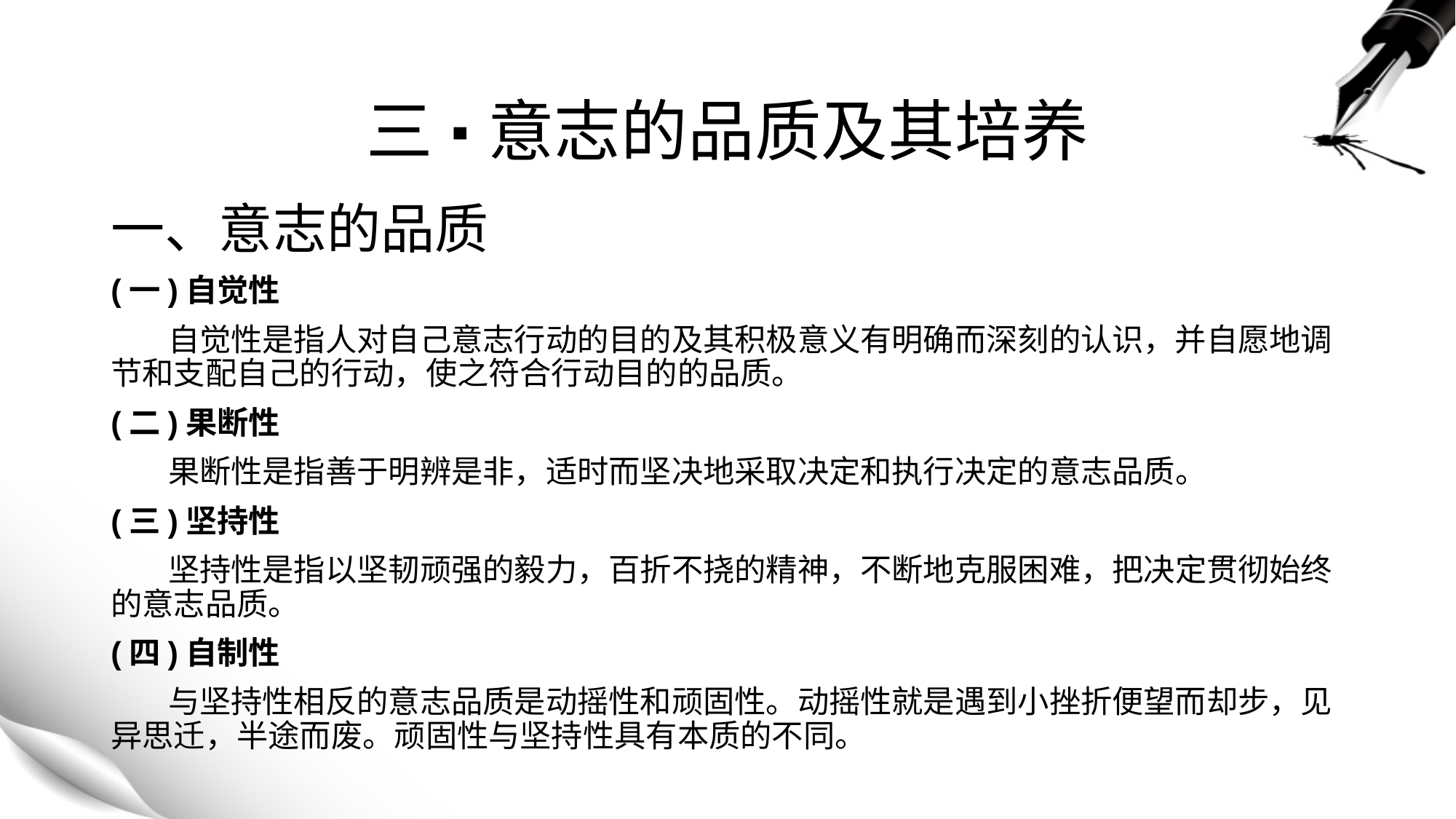

# 三·意志的品质及其培养
一、意志的品质
(一)自觉性
       自觉性是指人对自己意志行动的目的及其积极意义有明确而深刻的认识，并自愿地调节和支配自己的行动，使之符合行动目的的品质。
(二)果断性
       果断性是指善于明辨是非，适时而坚决地采取决定和执行决定的意志品质。
(三)坚持性
       坚持性是指以坚韧顽强的毅力，百折不挠的精神，不断地克服困难，把决定贯彻始终的意志品质。
(四)自制性
       与坚持性相反的意志品质是动摇性和顽固性。动摇性就是遇到小挫折便望而却步，见异思迁，半途而废。顽固性与坚持性具有本质的不同。